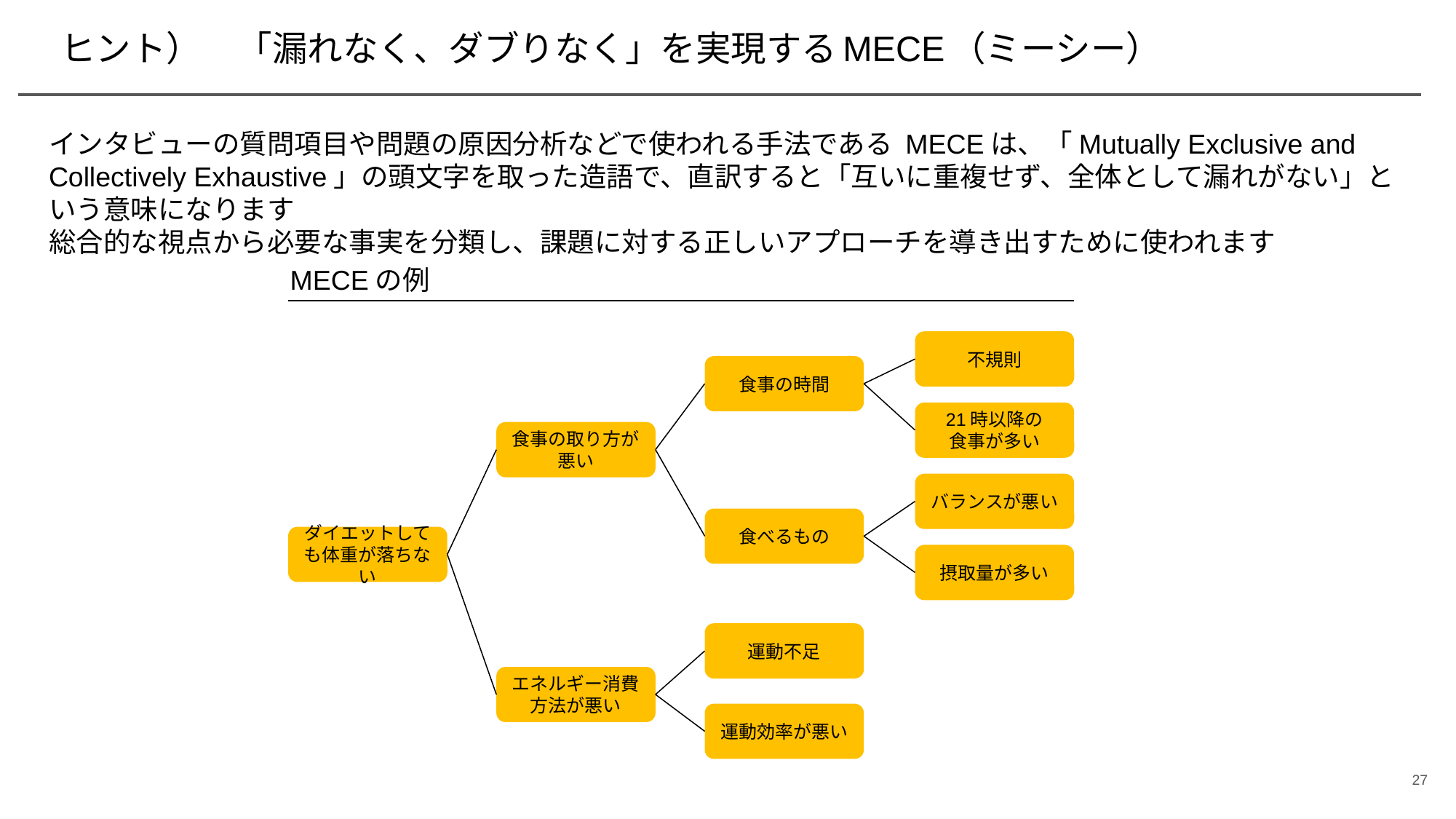

# ヒント）　「漏れなく、ダブりなく」を実現するMECE（ミーシー）
インタビューの質問項目や問題の原因分析などで使われる手法である MECEは、「Mutually Exclusive and Collectively Exhaustive」の頭文字を取った造語で、直訳すると「互いに重複せず、全体として漏れがない」という意味になります
総合的な視点から必要な事実を分類し、課題に対する正しいアプローチを導き出すために使われます
MECEの例
不規則
食事の時間
21時以降の
食事が多い
食事の取り方が
悪い
バランスが悪い
食べるもの
ダイエットしても体重が落ちない
摂取量が多い
運動不足
エネルギー消費方法が悪い
運動効率が悪い
27